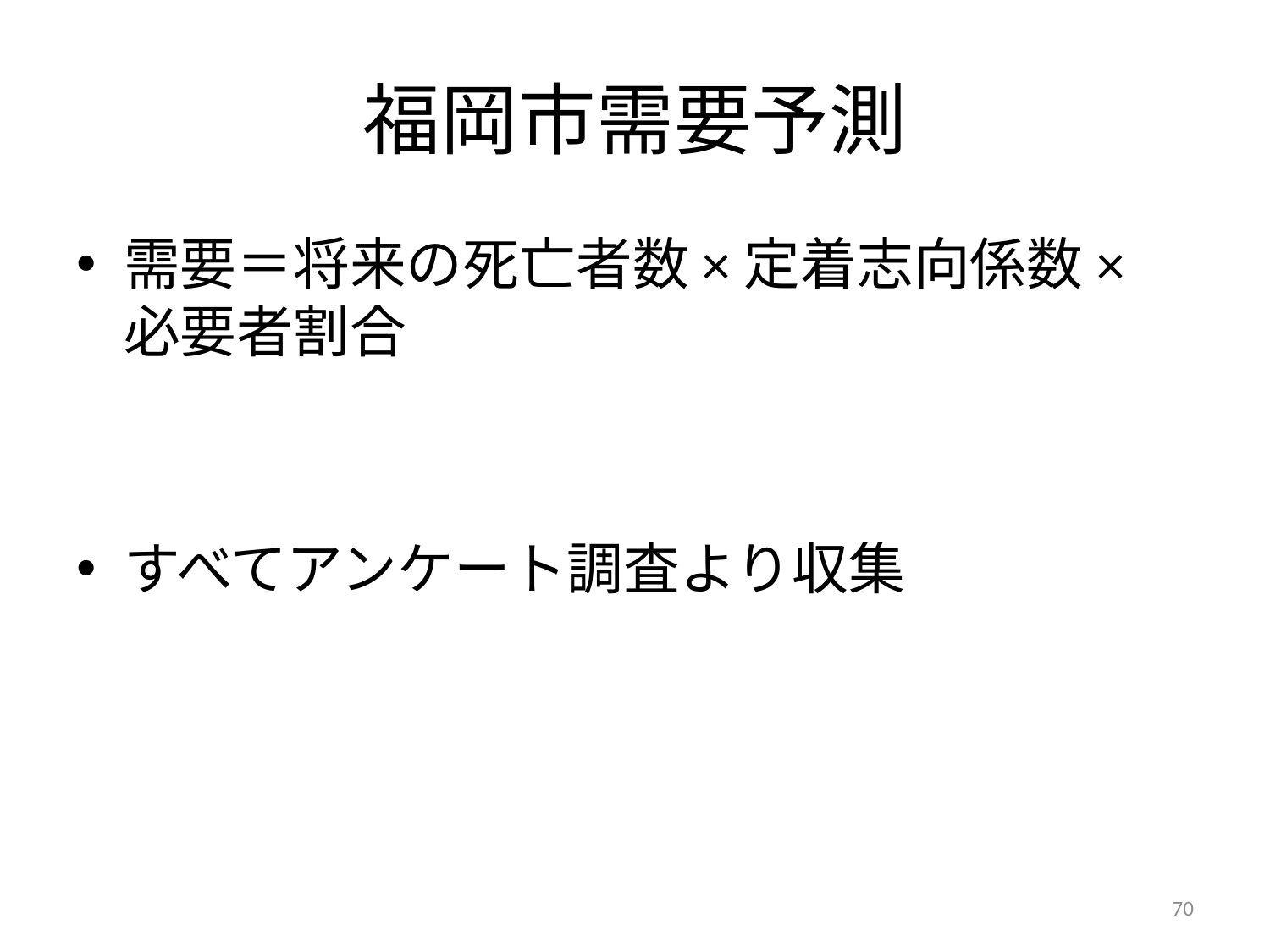

# 福岡市需要予測
需要＝将来の死亡者数×定着志向係数×必要者割合

すべてアンケート調査より収集
70